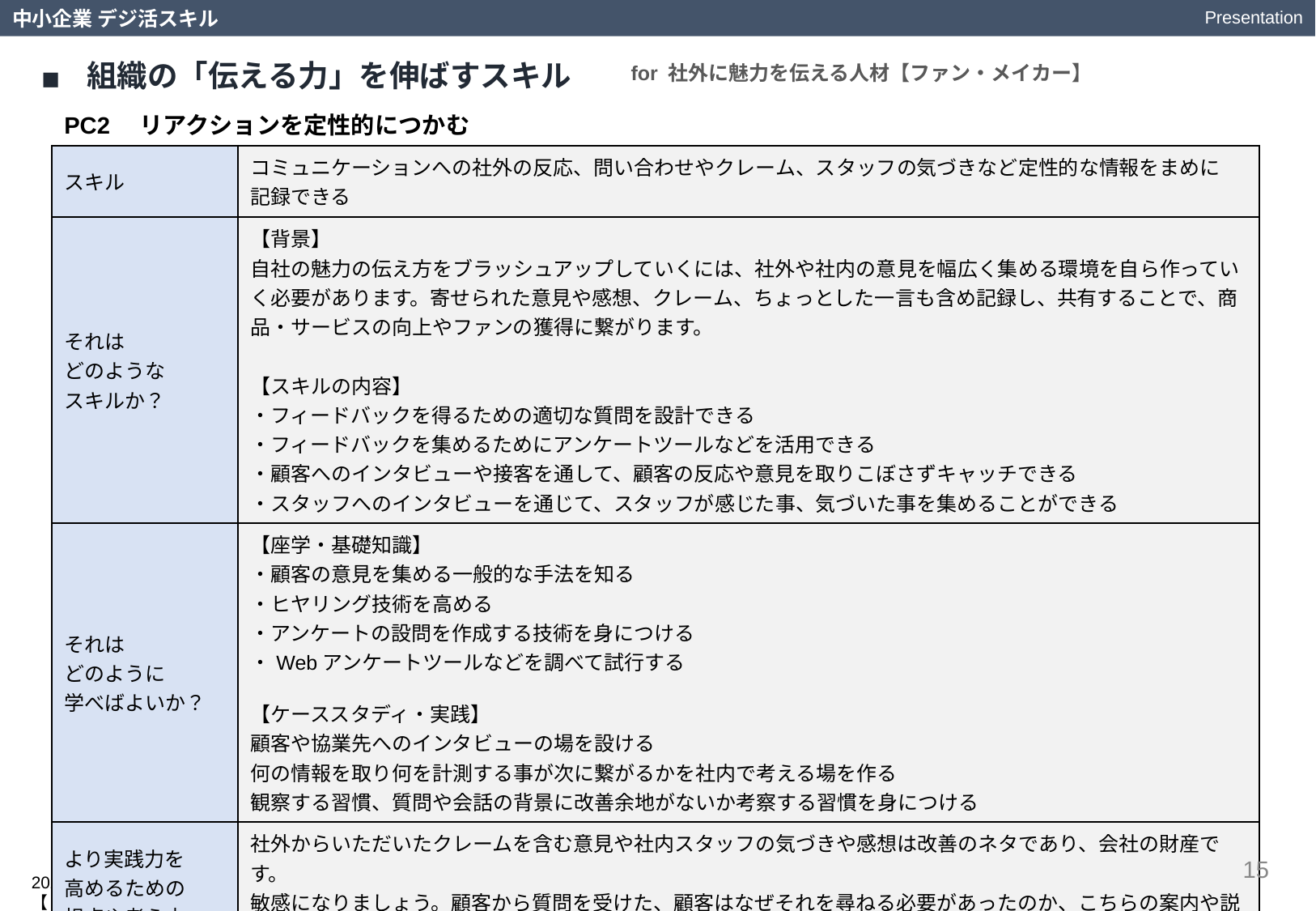

Presentation
中小企業 デジ活スキル
組織の「伝える力」を伸ばすスキル
for 社外に魅力を伝える人材【ファン・メイカー】
PC2　リアクションを定性的につかむ
| スキル | コミュニケーションへの社外の反応、問い合わせやクレーム、スタッフの気づきなど定性的な情報をまめに　記録できる |
| --- | --- |
| それは どのような スキルか？ | 【背景】 自社の魅力の伝え方をブラッシュアップしていくには、社外や社内の意見を幅広く集める環境を自ら作っていく必要があります。寄せられた意見や感想、クレーム、ちょっとした一言も含め記録し、共有することで、商品・サービスの向上やファンの獲得に繋がります。 【スキルの内容】 ・フィードバックを得るための適切な質問を設計できる ・フィードバックを集めるためにアンケートツールなどを活用できる ・顧客へのインタビューや接客を通して、顧客の反応や意見を取りこぼさずキャッチできる ・スタッフへのインタビューを通じて、スタッフが感じた事、気づいた事を集めることができる |
| それは どのように 学べばよいか？ | 【座学・基礎知識】 ・顧客の意見を集める一般的な手法を知る ・ヒヤリング技術を高める ・アンケートの設問を作成する技術を身につける ・Webアンケートツールなどを調べて試行する 【ケーススタディ・実践】 顧客や協業先へのインタビューの場を設ける 何の情報を取り何を計測する事が次に繋がるかを社内で考える場を作る 観察する習慣、質問や会話の背景に改善余地がないか考察する習慣を身につける |
| より実践力を 高めるための 視点や考え方は？ | 社外からいただいたクレームを含む意見や社内スタッフの気づきや感想は改善のネタであり、会社の財産です。 敏感になりましょう。顧客から質問を受けた、顧客はなぜそれを尋ねる必要があったのか、こちらの案内や説明が不足していなかったか、もっとわかりやすい説明の仕方はなかったか。そういう視点で改善を繰り返す事が大切です。 |
15